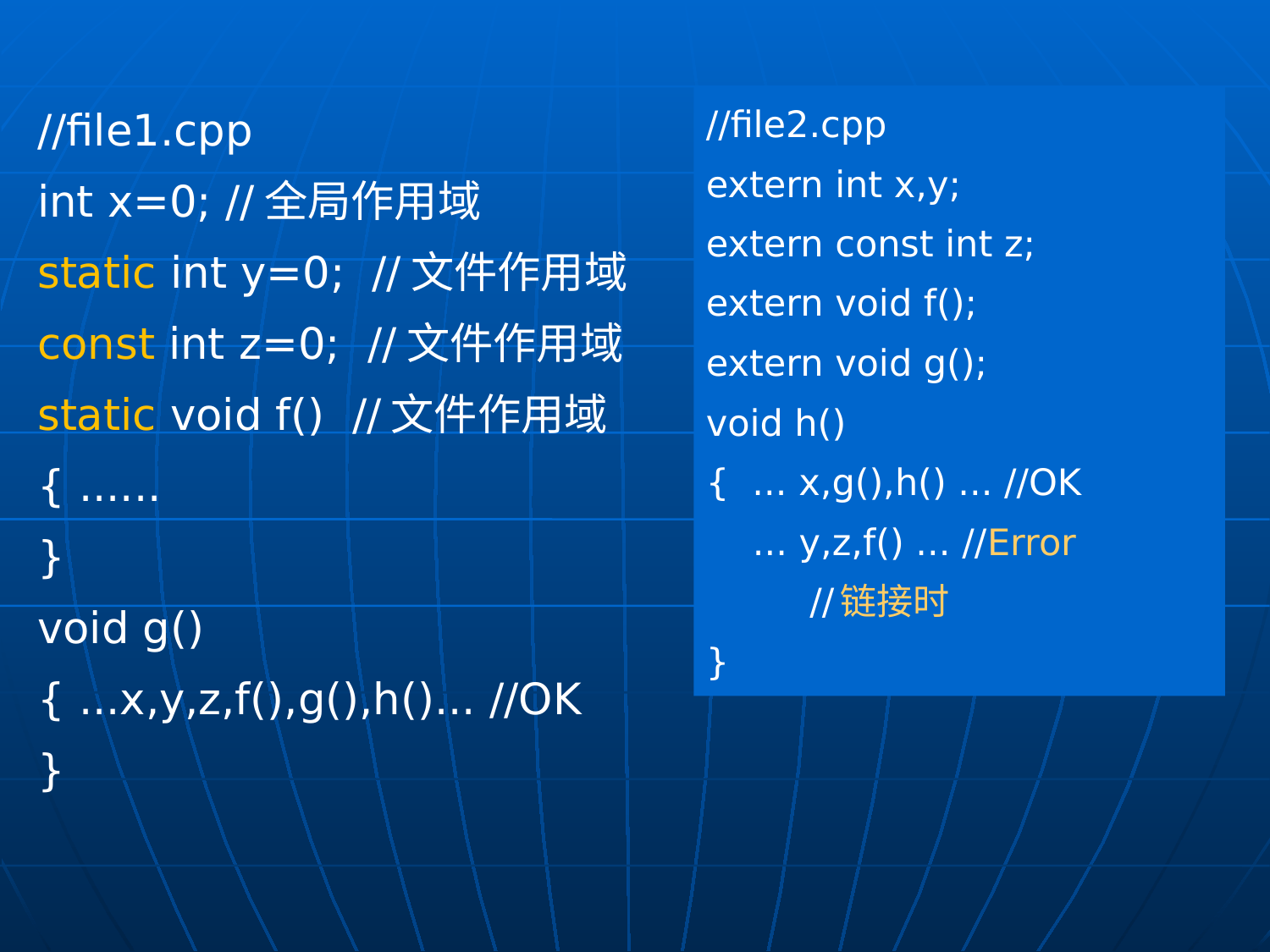

//file1.cpp
int x=0; //全局作用域
static int y=0;  //文件作用域
const int z=0;  //文件作用域
static void f()  //文件作用域
{ ......
}
void g()
{ ...x,y,z,f(),g(),h()... //OK
}
//file2.cpp
extern int x,y;
extern const int z;
extern void f();
extern void g();
void h()
{  ... x,g(),h() ... //OK
    ... y,z,f() ... //Error
			     //链接时
}